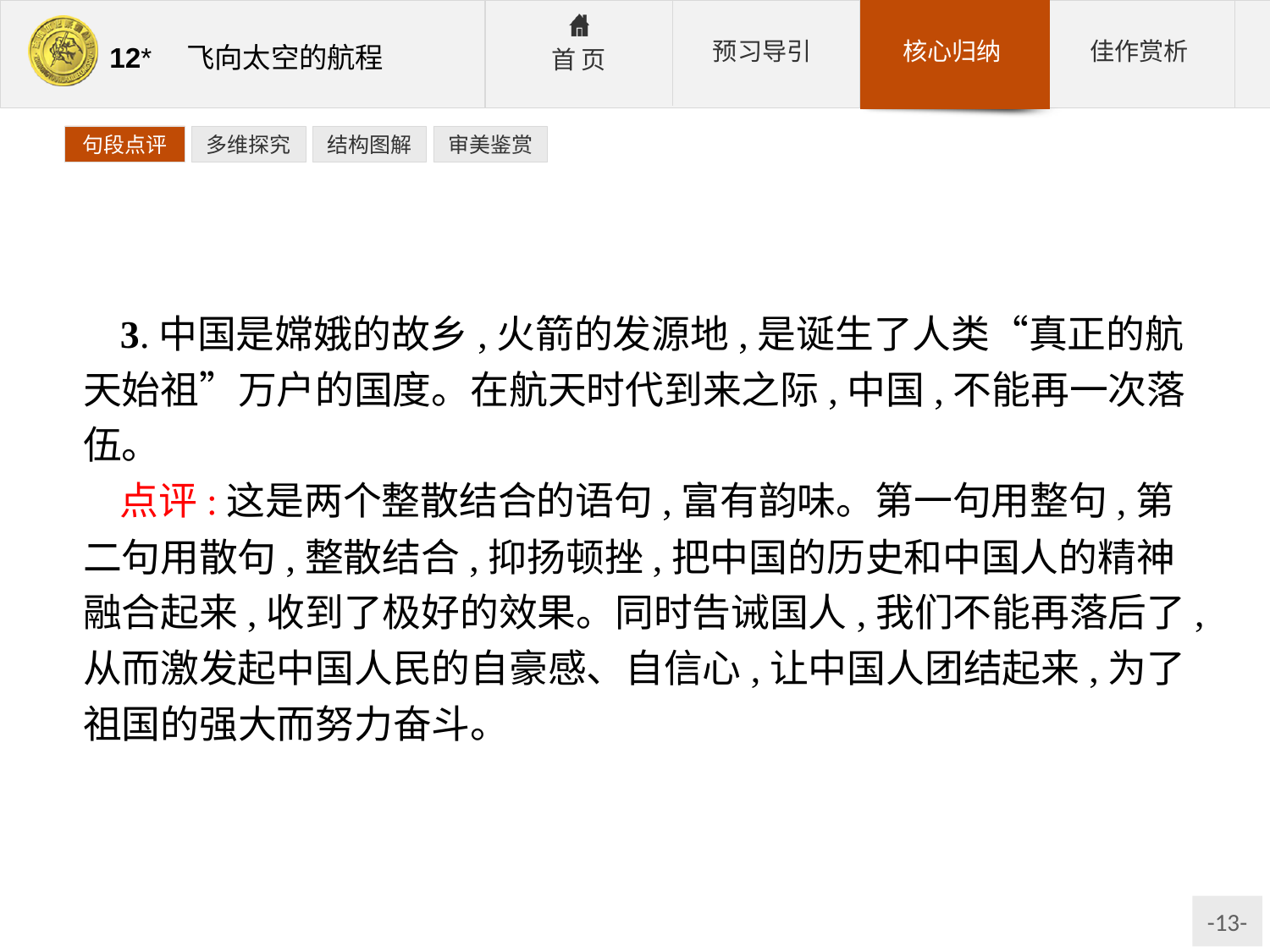

句段点评
多维探究
结构图解
审美鉴赏
3.中国是嫦娥的故乡,火箭的发源地,是诞生了人类“真正的航天始祖”万户的国度。在航天时代到来之际,中国,不能再一次落伍。
点评:这是两个整散结合的语句,富有韵味。第一句用整句,第二句用散句,整散结合,抑扬顿挫,把中国的历史和中国人的精神融合起来,收到了极好的效果。同时告诫国人,我们不能再落后了,从而激发起中国人民的自豪感、自信心,让中国人团结起来,为了祖国的强大而努力奋斗。